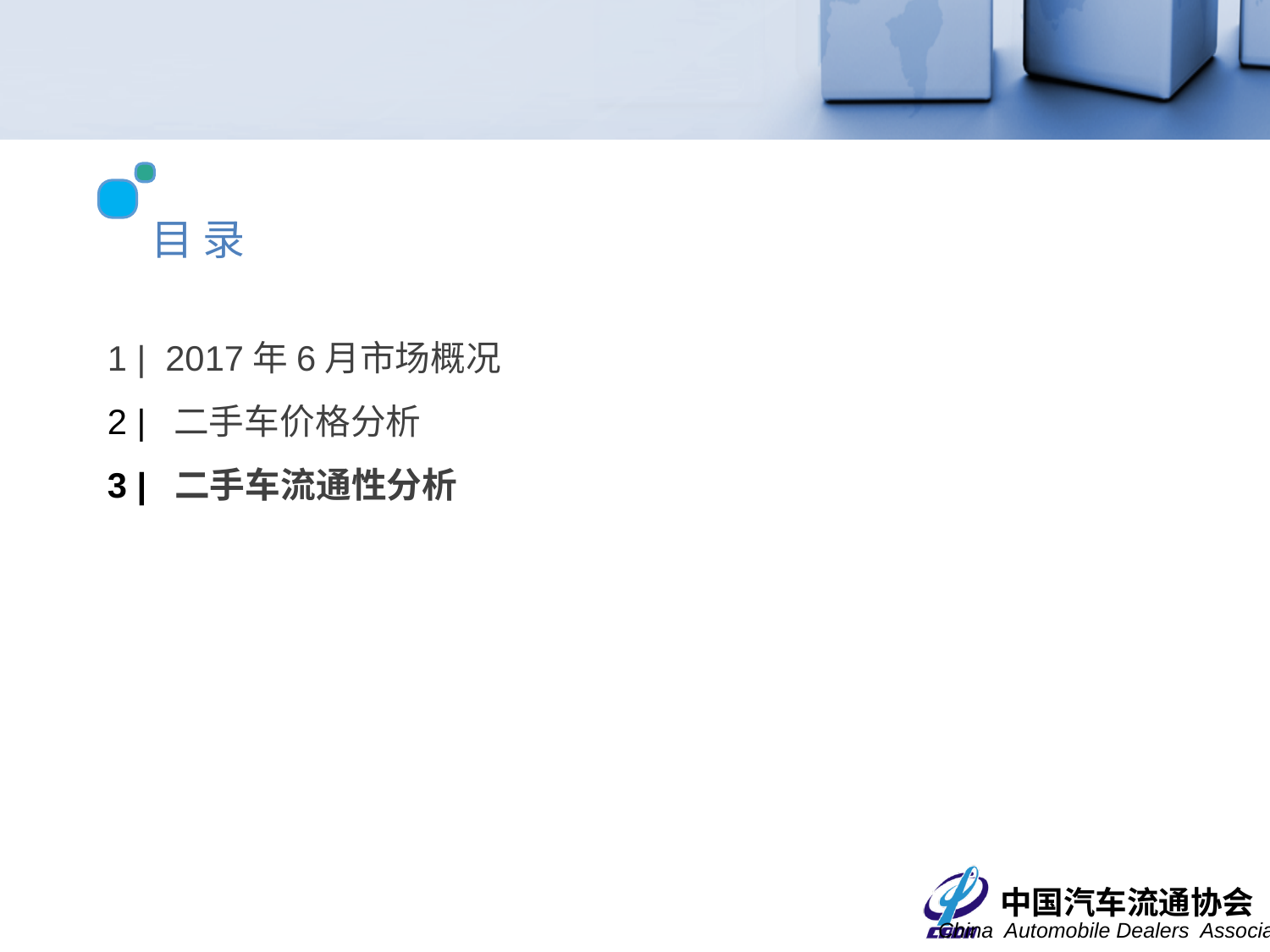

目 录
1 |  2017年6月市场概况
2 |  二手车价格分析
3 |  二手车流通性分析